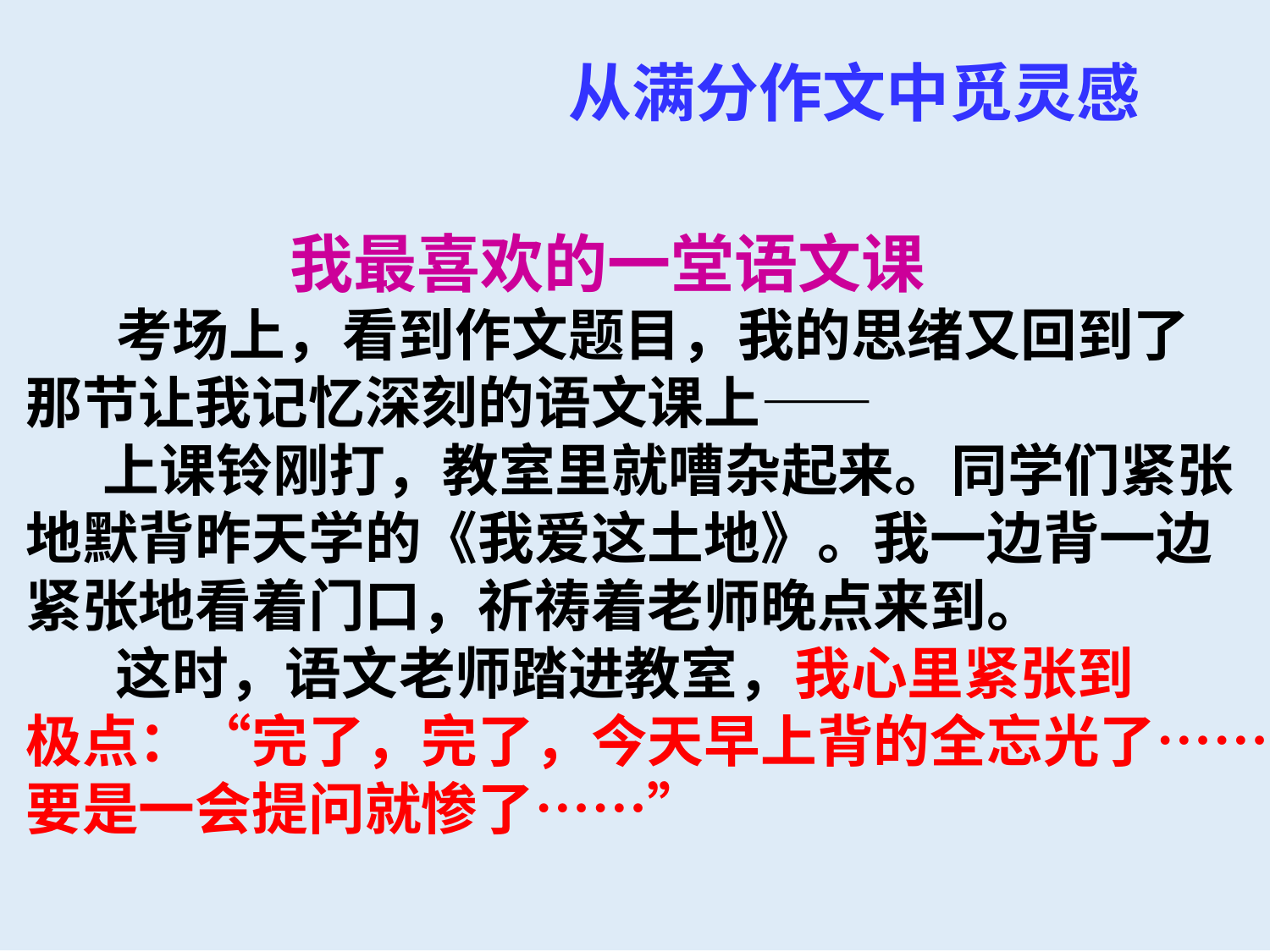

从满分作文中觅灵感
                                  我最喜欢的一堂语文课
       考场上，看到作文题目，我的思绪又回到了
那节让我记忆深刻的语文课上——
      上课铃刚打，教室里就嘈杂起来。同学们紧张
地默背昨天学的《我爱这土地》。我一边背一边
紧张地看着门口，祈祷着老师晚点来到。
       这时，语文老师踏进教室，我心里紧张到
极点：“完了，完了，今天早上背的全忘光了……
要是一会提问就惨了……”